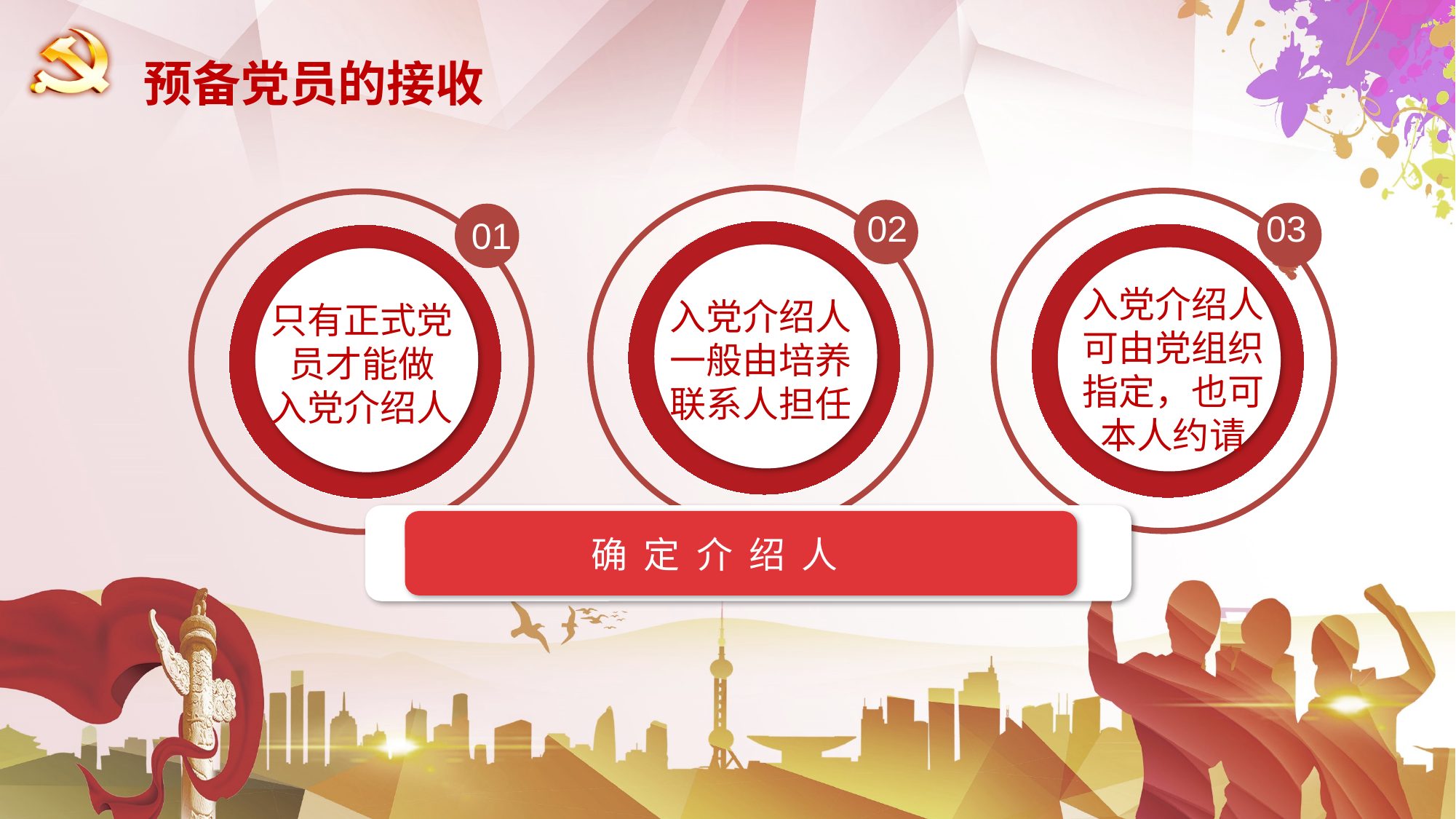

预备党员的接收

02

入党介绍人一般由培养联系人担任

03

入党介绍人可由党组织指定，也可本人约请

01

只有正式党员才能做
入党介绍人

确  定  介  绍  人